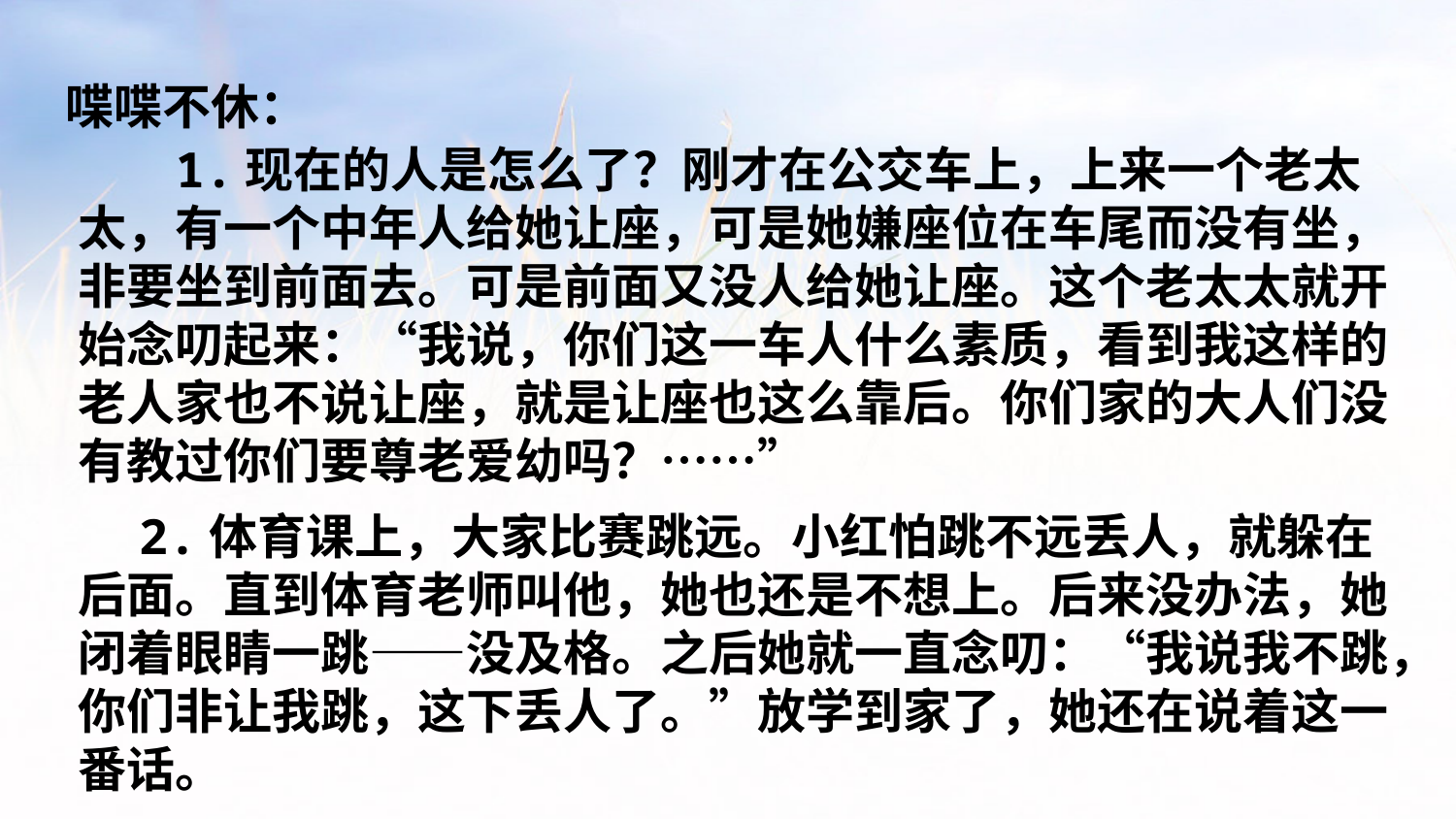

喋喋不休：
        1.现在的人是怎么了？刚才在公交车上，上来一个老太太，有一个中年人给她让座，可是她嫌座位在车尾而没有坐，非要坐到前面去。可是前面又没人给她让座。这个老太太就开始念叨起来：“我说，你们这一车人什么素质，看到我这样的老人家也不说让座，就是让座也这么靠后。你们家的大人们没有教过你们要尊老爱幼吗？……”
     2.体育课上，大家比赛跳远。小红怕跳不远丢人，就躲在后面。直到体育老师叫他，她也还是不想上。后来没办法，她闭着眼睛一跳——没及格。之后她就一直念叨：“我说我不跳，你们非让我跳，这下丢人了。”放学到家了，她还在说着这一番话。